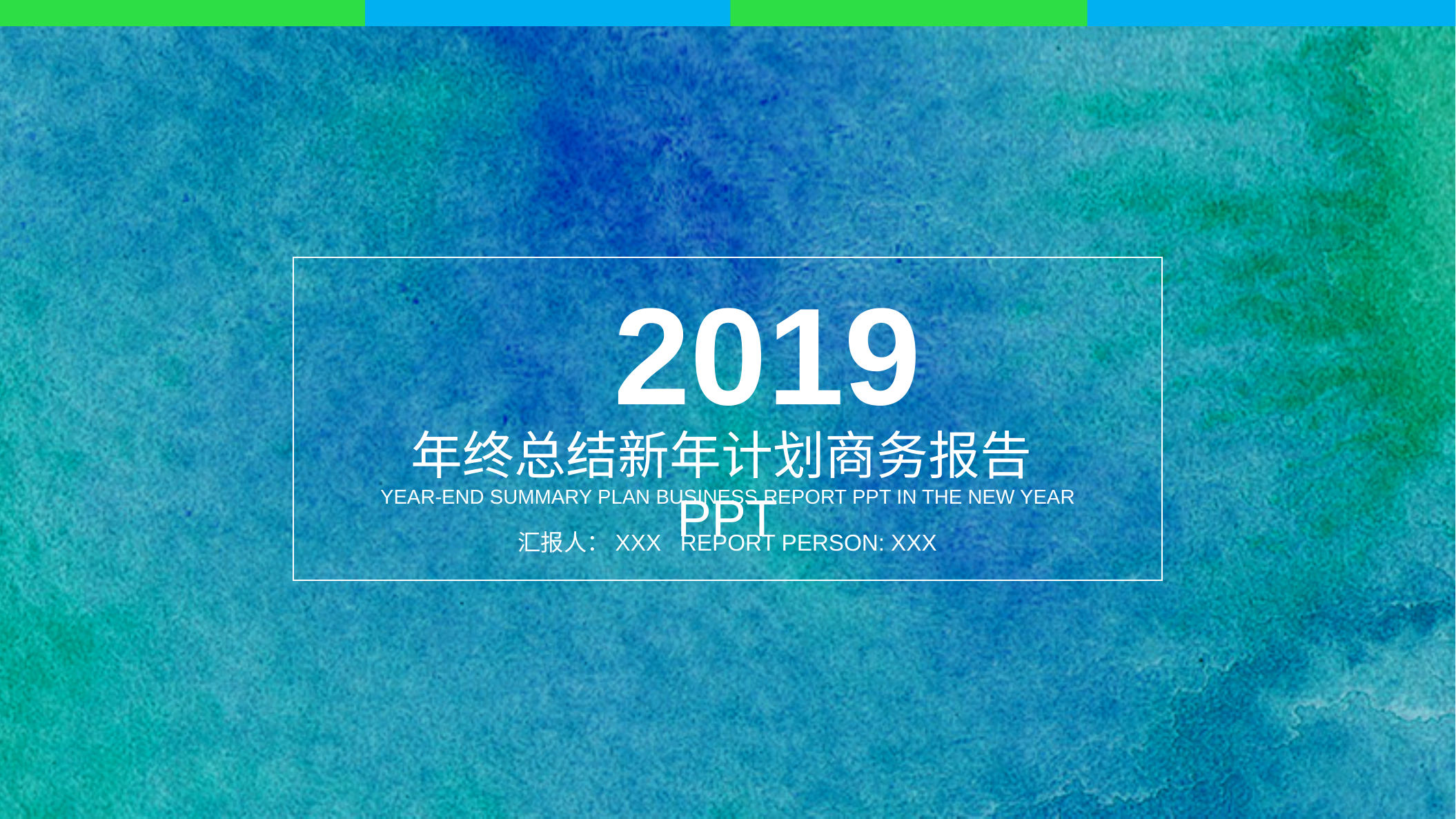

2019
年终总结新年计划商务报告ppt
YEAR-END SUMMARY PLAN BUSINESS REPORT PPT IN THE NEW YEAR
汇报人：XXX   REPORT PERSON: XXX